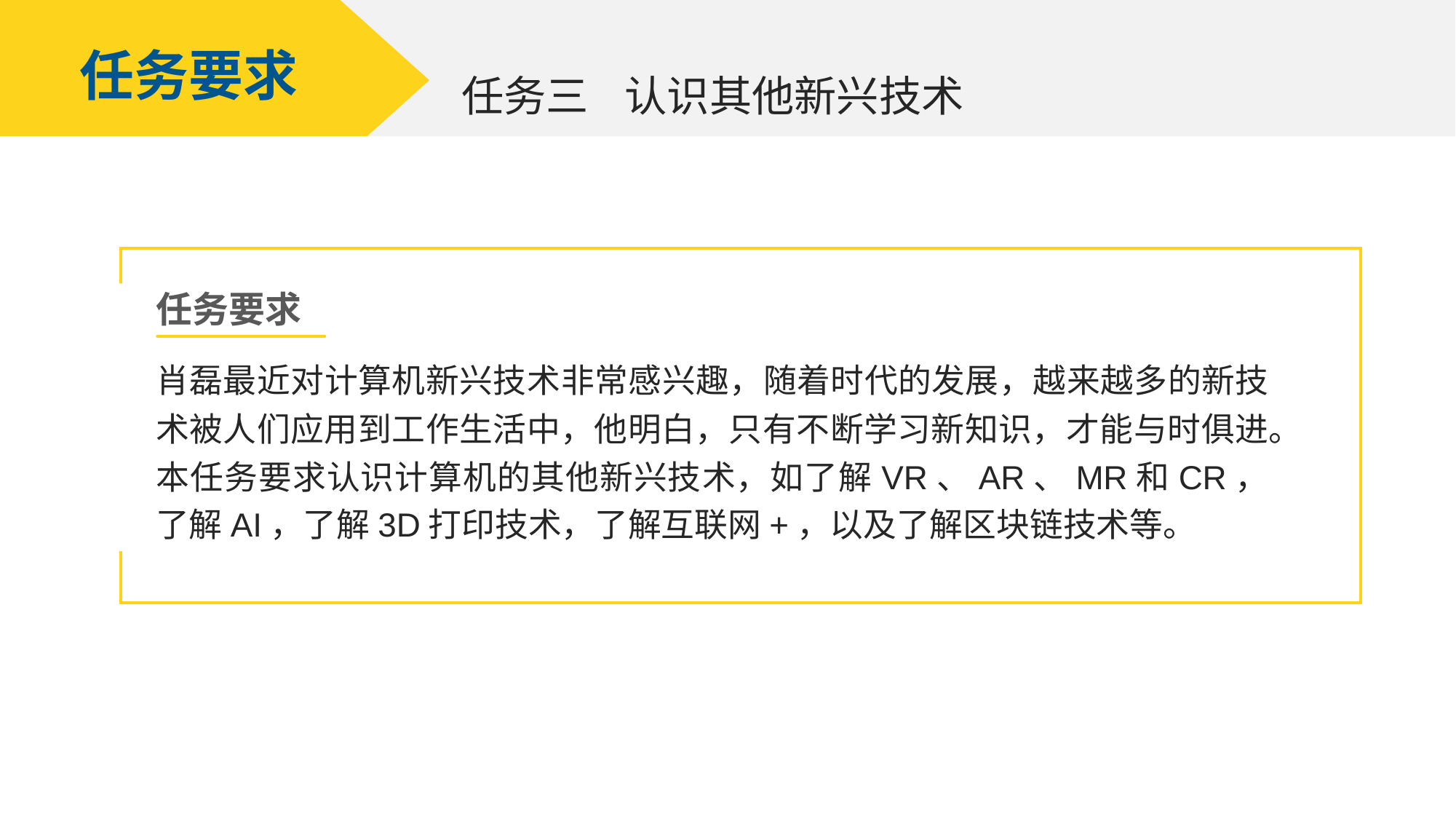

任务要求
认识其他新兴技术
任务三

任务要求

肖磊最近对计算机新兴技术非常感兴趣，随着时代的发展，越来越多的新技术被人们应用到工作生活中，他明白，只有不断学习新知识，才能与时俱进。
本任务要求认识计算机的其他新兴技术，如了解VR、AR、MR和CR，了解AI，了解3D打印技术，了解互联网+，以及了解区块链技术等。